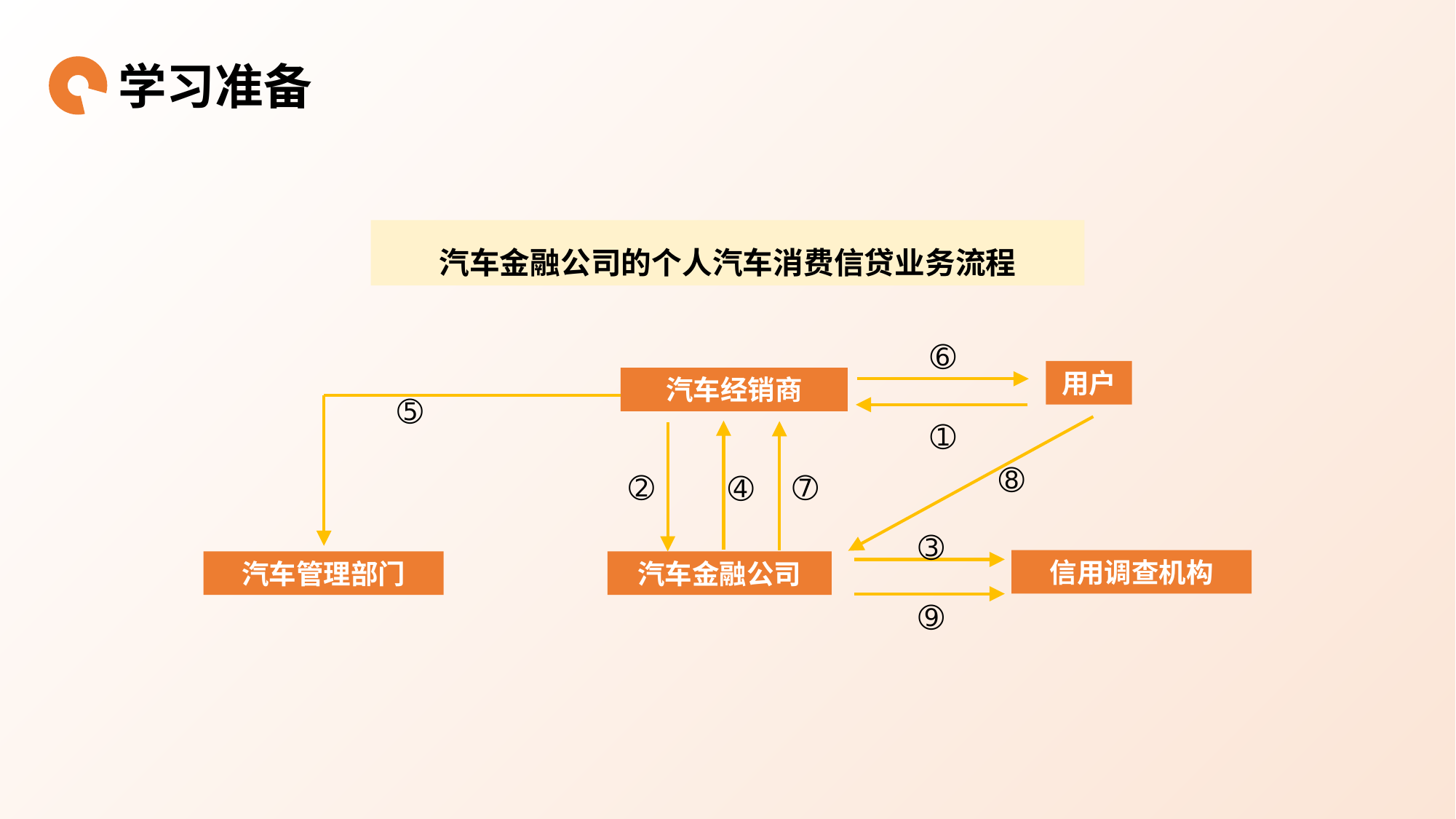

学习准备

汽车金融公司的个人汽车消费信贷业务流程
➅
用户
汽车经销商
➄
➀
➇
➆
➁
➃
➂
信用调查机构
汽车管理部门
汽车金融公司
➈